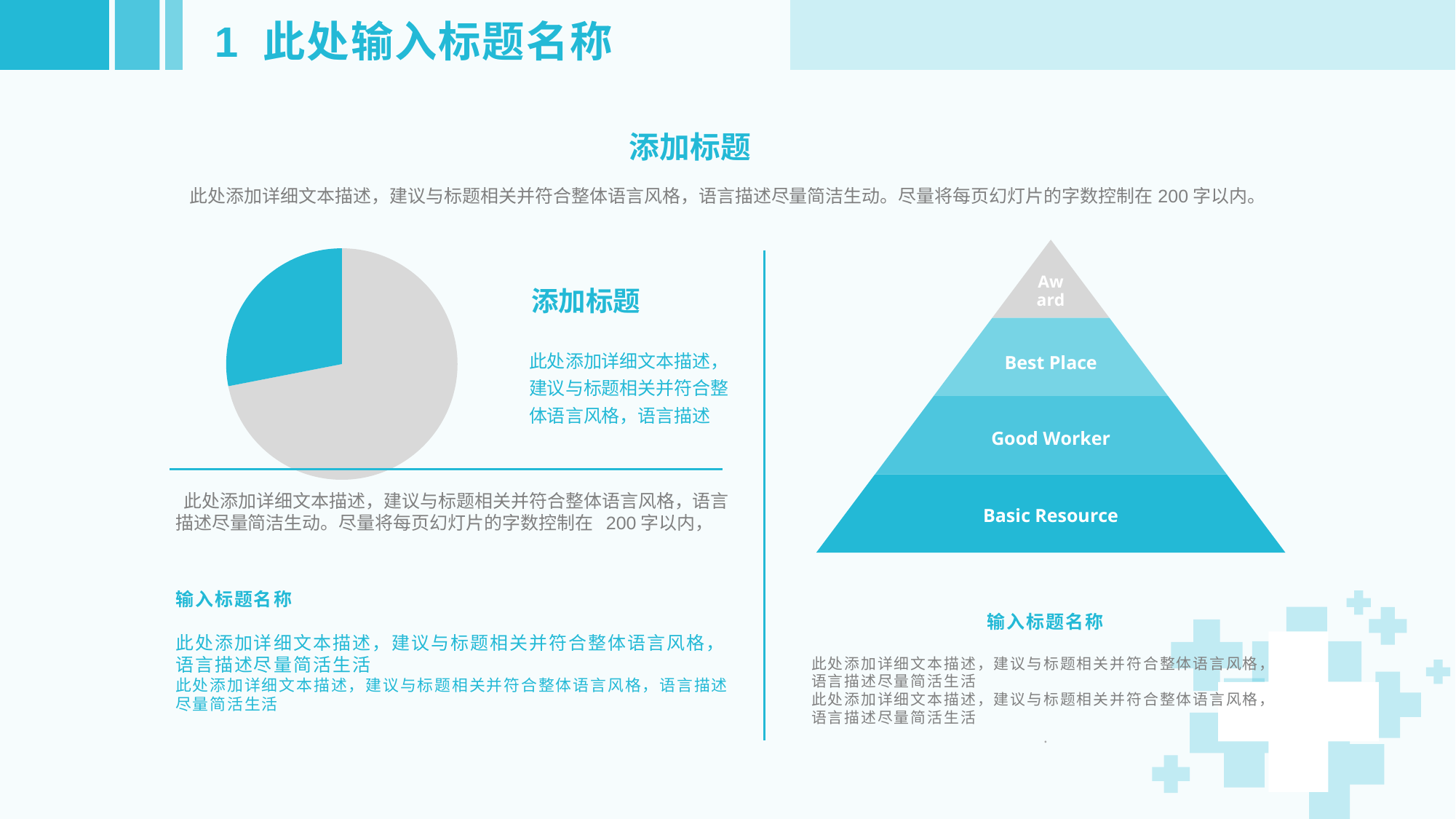

1 此处输入标题名称

添加标题
此处添加详细文本描述，建议与标题相关并符合整体语言风格，语言描述尽量简洁生动。尽量将每页幻灯片的字数控制在200字以内。
Award
Best Place
Good Worker
Basic Resource

### Chart

| Category | Sales |
|---|---|
| 1st Qtr | 8.2 |
| 2nd Qtr | 3.2 |
添加标题
此处添加详细文本描述，建议与标题相关并符合整体语言风格，语言描述
 此处添加详细文本描述，建议与标题相关并符合整体语言风格，语言描述尽量简洁生动。尽量将每页幻灯片的字数控制在  200字以内，
输入标题名称

此处添加详细文本描述，建议与标题相关并符合整体语言风格，语言描述尽量简活生活
此处添加详细文本描述，建议与标题相关并符合整体语言风格，语言描述尽量简活生活

输入标题名称

此处添加详细文本描述，建议与标题相关并符合整体语言风格，语言描述尽量简活生活
此处添加详细文本描述，建议与标题相关并符合整体语言风格，语言描述尽量简活生活
.